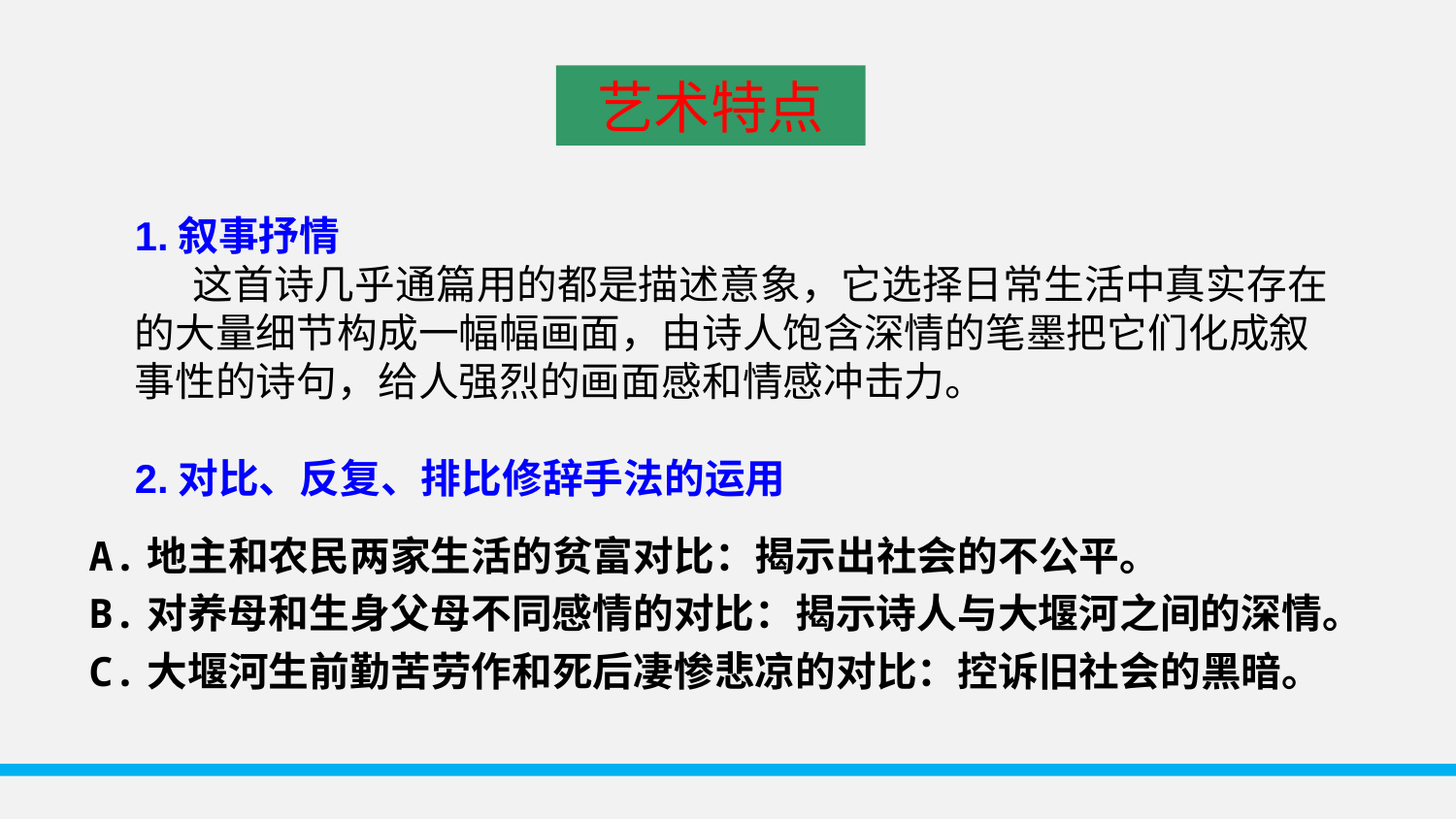

艺术特点
1.叙事抒情
      这首诗几乎通篇用的都是描述意象，它选择日常生活中真实存在的大量细节构成一幅幅画面，由诗人饱含深情的笔墨把它们化成叙事性的诗句，给人强烈的画面感和情感冲击力。

2.对比、反复、排比修辞手法的运用
A.地主和农民两家生活的贫富对比：揭示出社会的不公平。
B.对养母和生身父母不同感情的对比：揭示诗人与大堰河之间的深情。
C.大堰河生前勤苦劳作和死后凄惨悲凉的对比：控诉旧社会的黑暗。